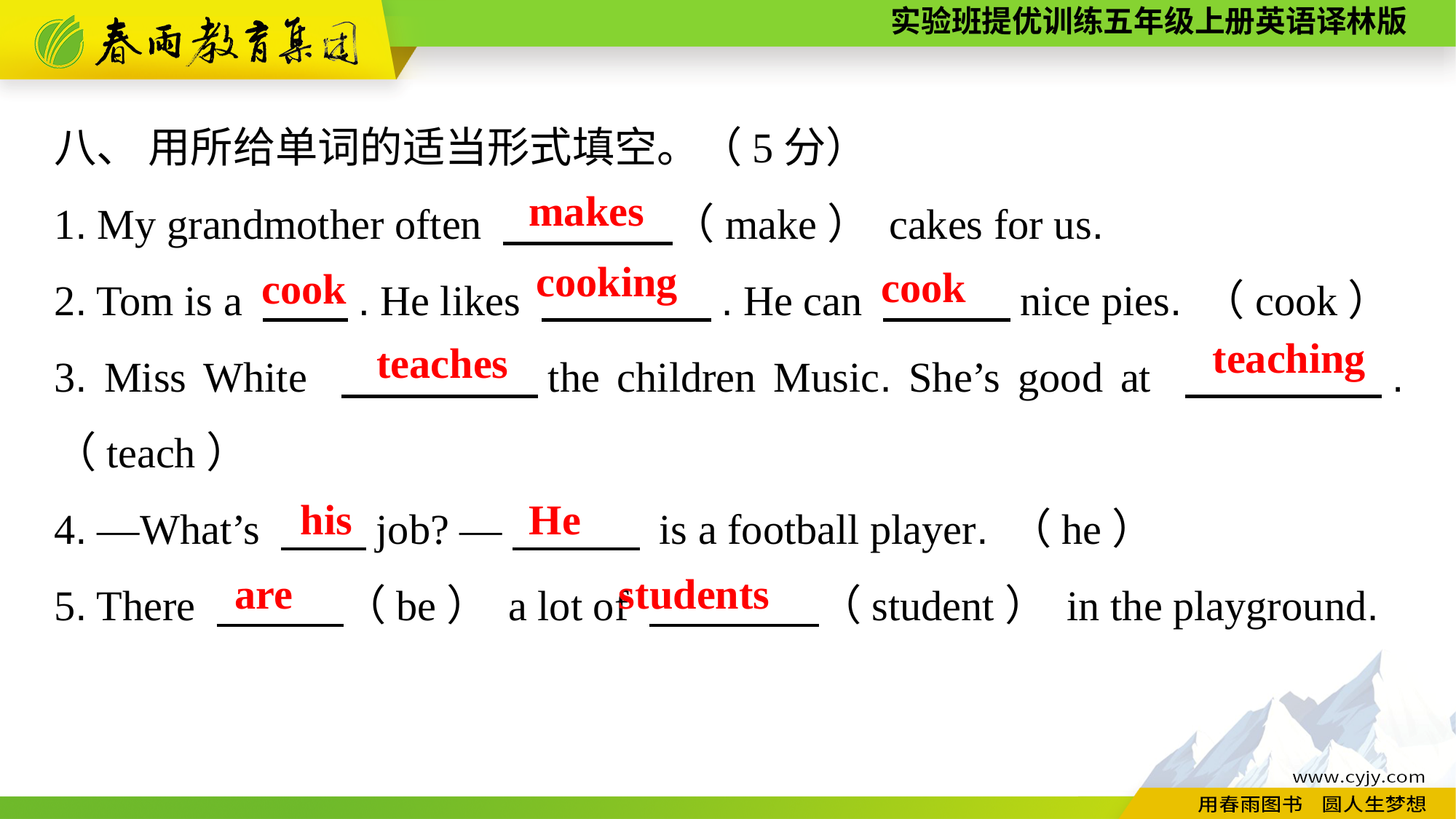

八、 用所给单词的适当形式填空。（5分）
1. My grandmother often 　　　　（make） cakes for us.
2. Tom is a 　　. He likes 　　　　. He can 　　　nice pies. （cook）
3. Miss White 　　　　the children Music. She’s good at 　　　　. （teach）
4. —What’s 　　job? —　　　 is a football player. （he）
5. There 　　　（be） a lot of 　　　　（student） in the playground.
makes
cooking
cook
cook
teaching
teaches
his
He
are
students